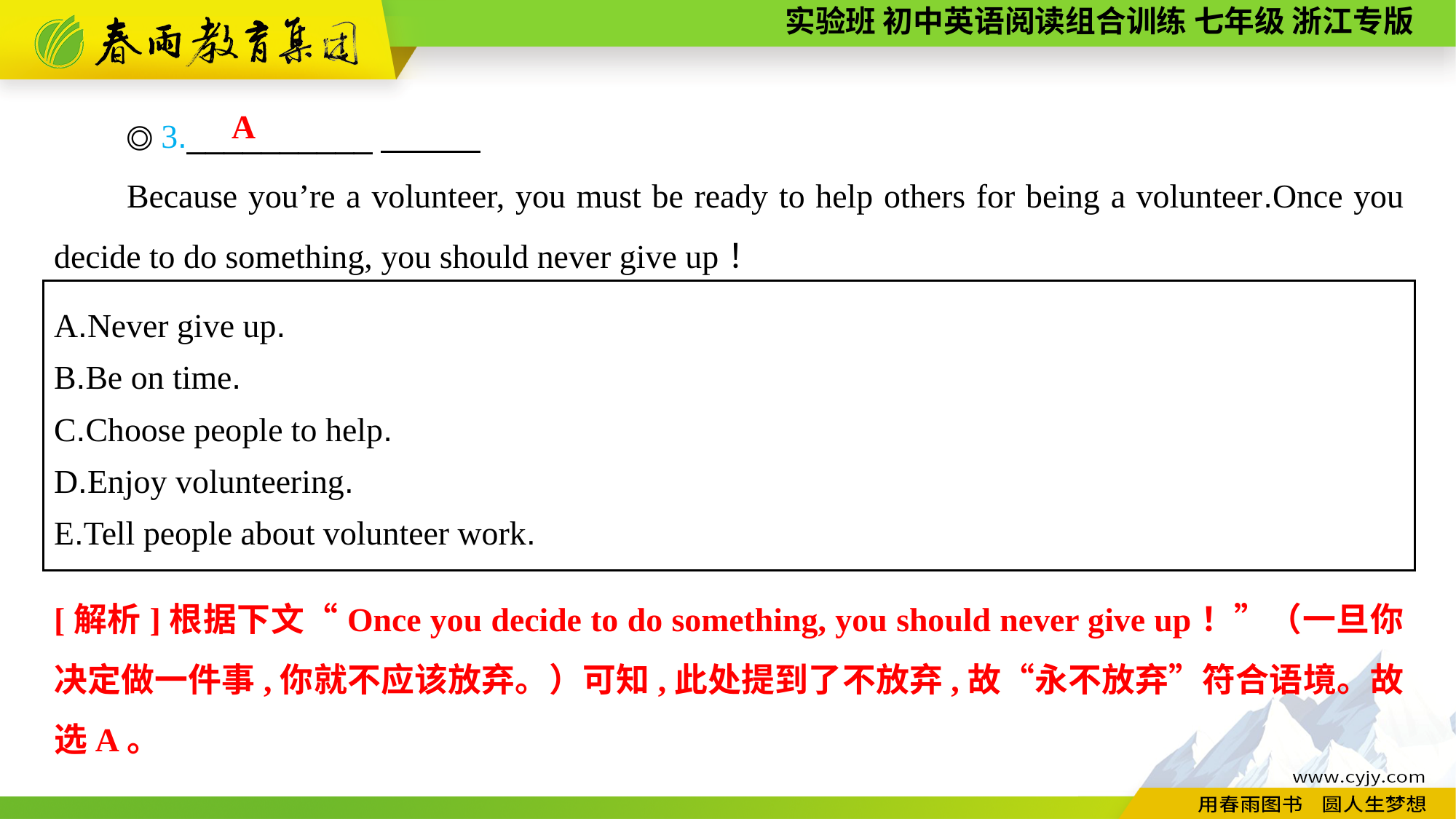

◎ 3.__________
Because you’re a volunteer, you must be ready to help others for being a volunteer.Once you decide to do something, you should never give up！
A

A.Never give up.
B.Be on time.
C.Choose people to help.
D.Enjoy volunteering.
E.Tell people about volunteer work.
[解析]根据下文“Once you decide to do something, you should never give up！”（一旦你决定做一件事,你就不应该放弃。）可知,此处提到了不放弃,故“永不放弃”符合语境。故选A。